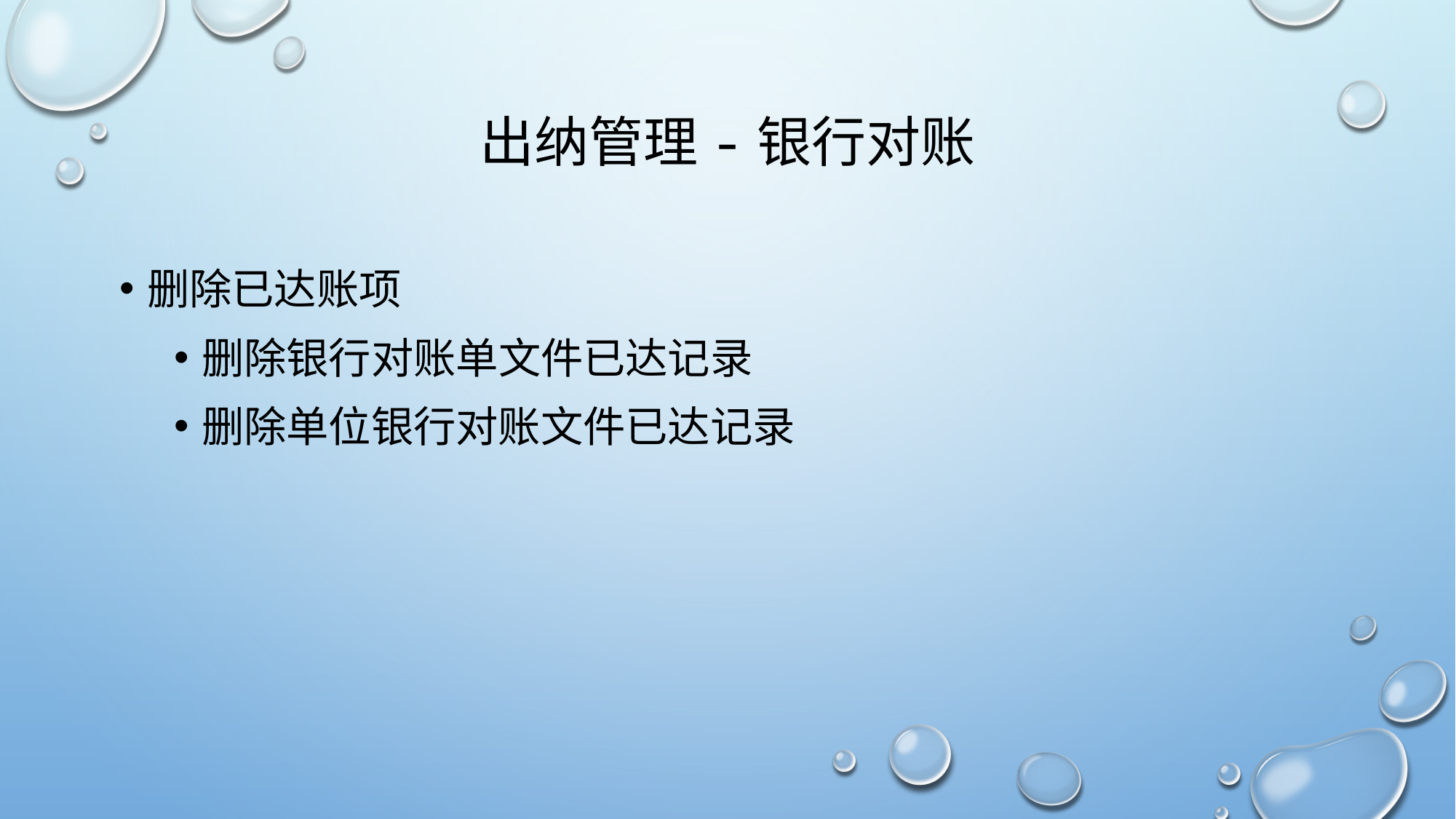

# 出纳管理-银行对账
删除已达账项
删除银行对账单文件已达记录
删除单位银行对账文件已达记录